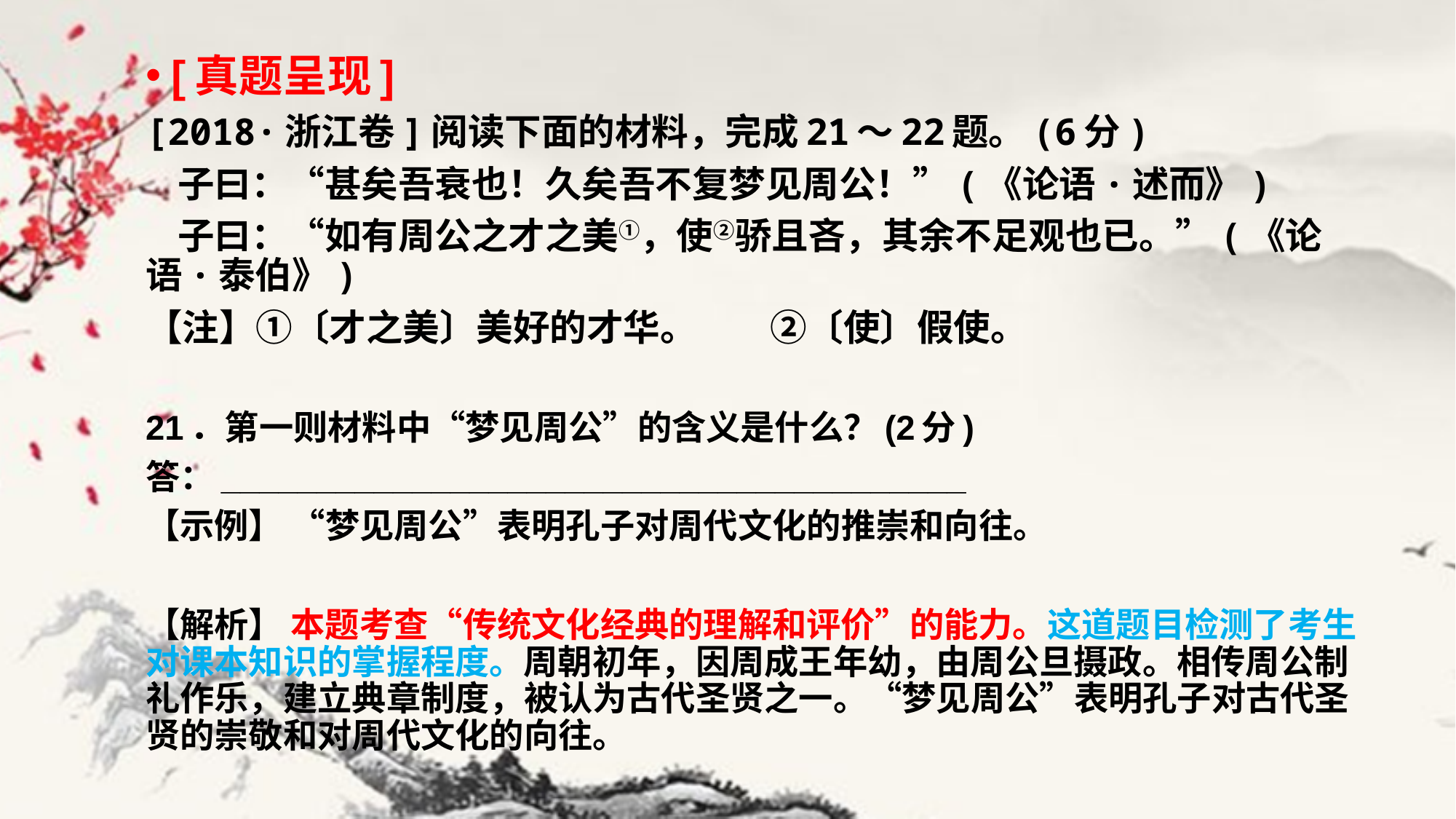

[真题呈现]
[2018·浙江卷]阅读下面的材料，完成21～22题。(6分)
   子曰：“甚矣吾衰也！久矣吾不复梦见周公！”(《论语·述而》)
   子曰：“如有周公之才之美①，使②骄且吝，其余不足观也已。”(《论语·泰伯》)
【注】①〔才之美〕美好的才华。　　②〔使〕假使。

21．第一则材料中“梦见周公”的含义是什么？(2分)
答：_______________________________________
【示例】 “梦见周公”表明孔子对周代文化的推崇和向往。

【解析】 本题考查“传统文化经典的理解和评价”的能力。这道题目检测了考生对课本知识的掌握程度。周朝初年，因周成王年幼，由周公旦摄政。相传周公制礼作乐，建立典章制度，被认为古代圣贤之一。“梦见周公”表明孔子对古代圣贤的崇敬和对周代文化的向往。